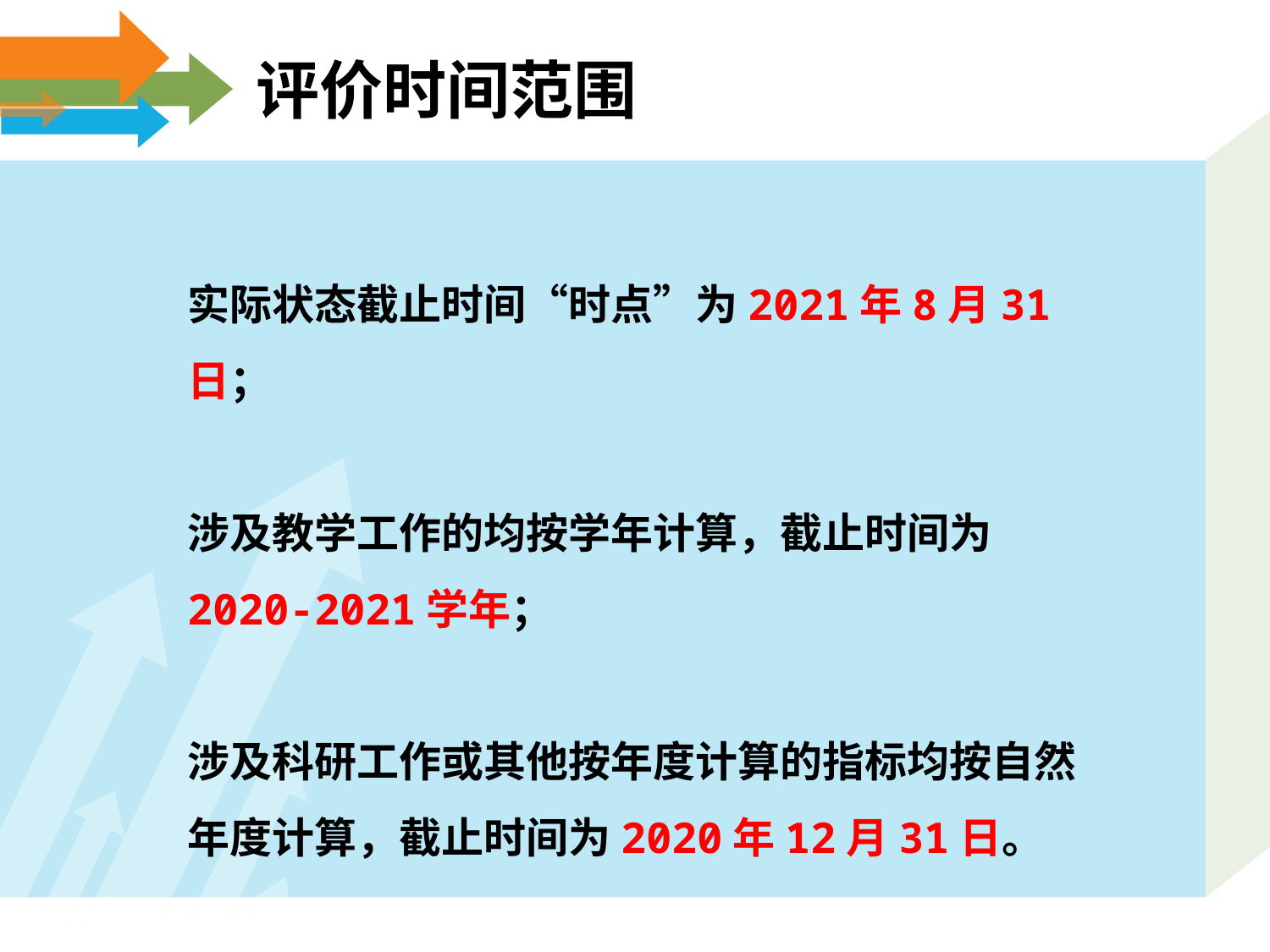

# 评价时间范围
实际状态截止时间“时点”为2021年8月31日；

涉及教学工作的均按学年计算，截止时间为2020-2021学年；

涉及科研工作或其他按年度计算的指标均按自然年度计算，截止时间为2020年12月31日。